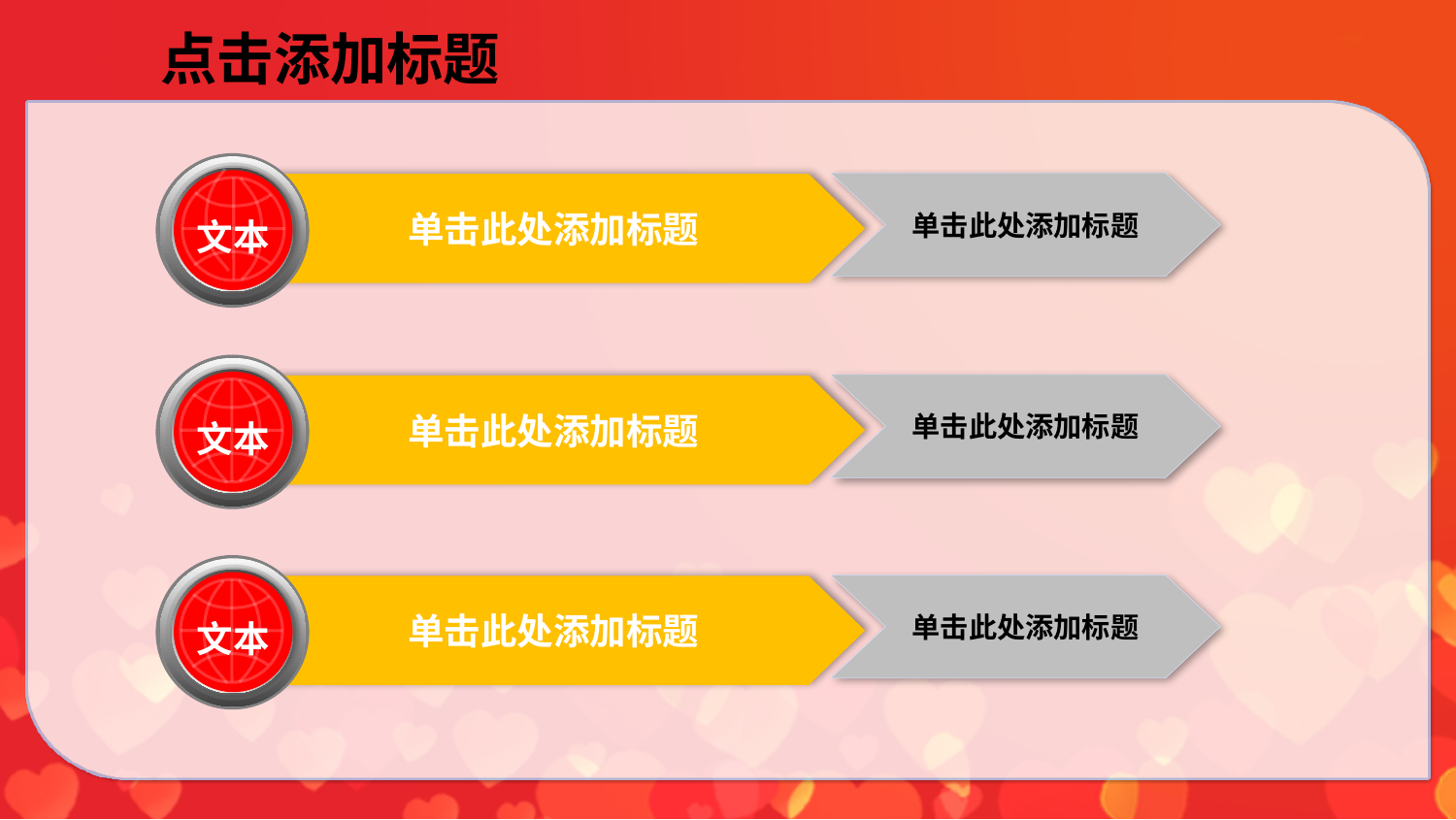

点击添加标题

文本

单击此处添加标题
单击此处添加标题

文本

单击此处添加标题
单击此处添加标题

文本

单击此处添加标题
单击此处添加标题